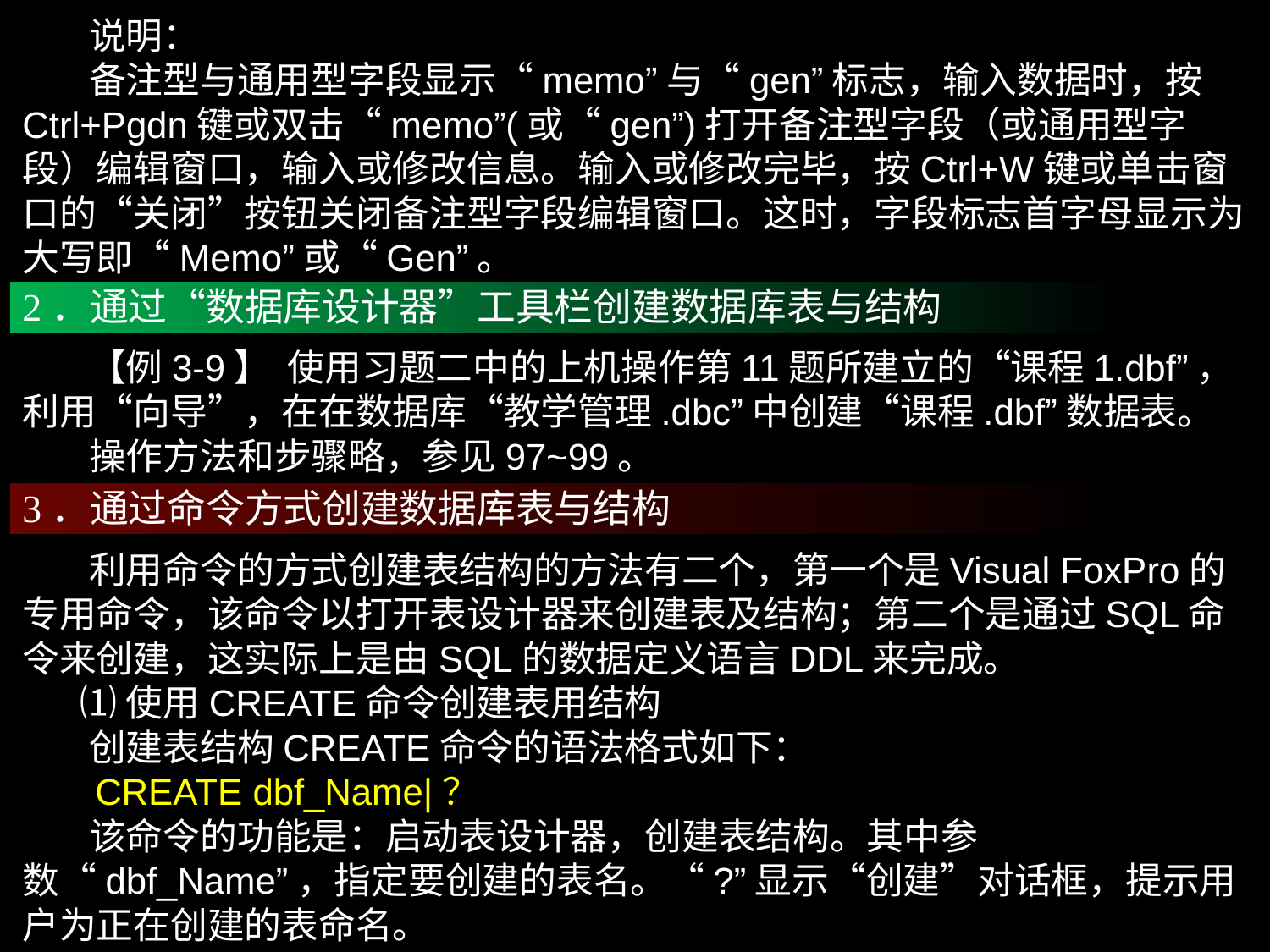

说明：
       备注型与通用型字段显示“memo”与“gen”标志，输入数据时，按Ctrl+Pgdn键或双击“memo”(或“gen”)打开备注型字段（或通用型字段）编辑窗口，输入或修改信息。输入或修改完毕，按Ctrl+W键或单击窗口的“关闭”按钮关闭备注型字段编辑窗口。这时，字段标志首字母显示为大写即“Memo”或“Gen”。
2．通过“数据库设计器”工具栏创建数据库表与结构
       【例3-9】  使用习题二中的上机操作第11题所建立的“课程1.dbf”，利用“向导”，在在数据库“教学管理.dbc”中创建“课程.dbf”数据表。
       操作方法和步骤略，参见97~99。

3．通过命令方式创建数据库表与结构
       利用命令的方式创建表结构的方法有二个，第一个是Visual FoxPro的专用命令，该命令以打开表设计器来创建表及结构；第二个是通过SQL命令来创建，这实际上是由SQL的数据定义语言DDL来完成。
       ⑴使用CREATE命令创建表用结构
       创建表结构CREATE命令的语法格式如下：
       CREATE dbf_Name|？
       该命令的功能是：启动表设计器，创建表结构。其中参数“dbf_Name”，指定要创建的表名。“?”显示“创建”对话框，提示用户为正在创建的表命名。